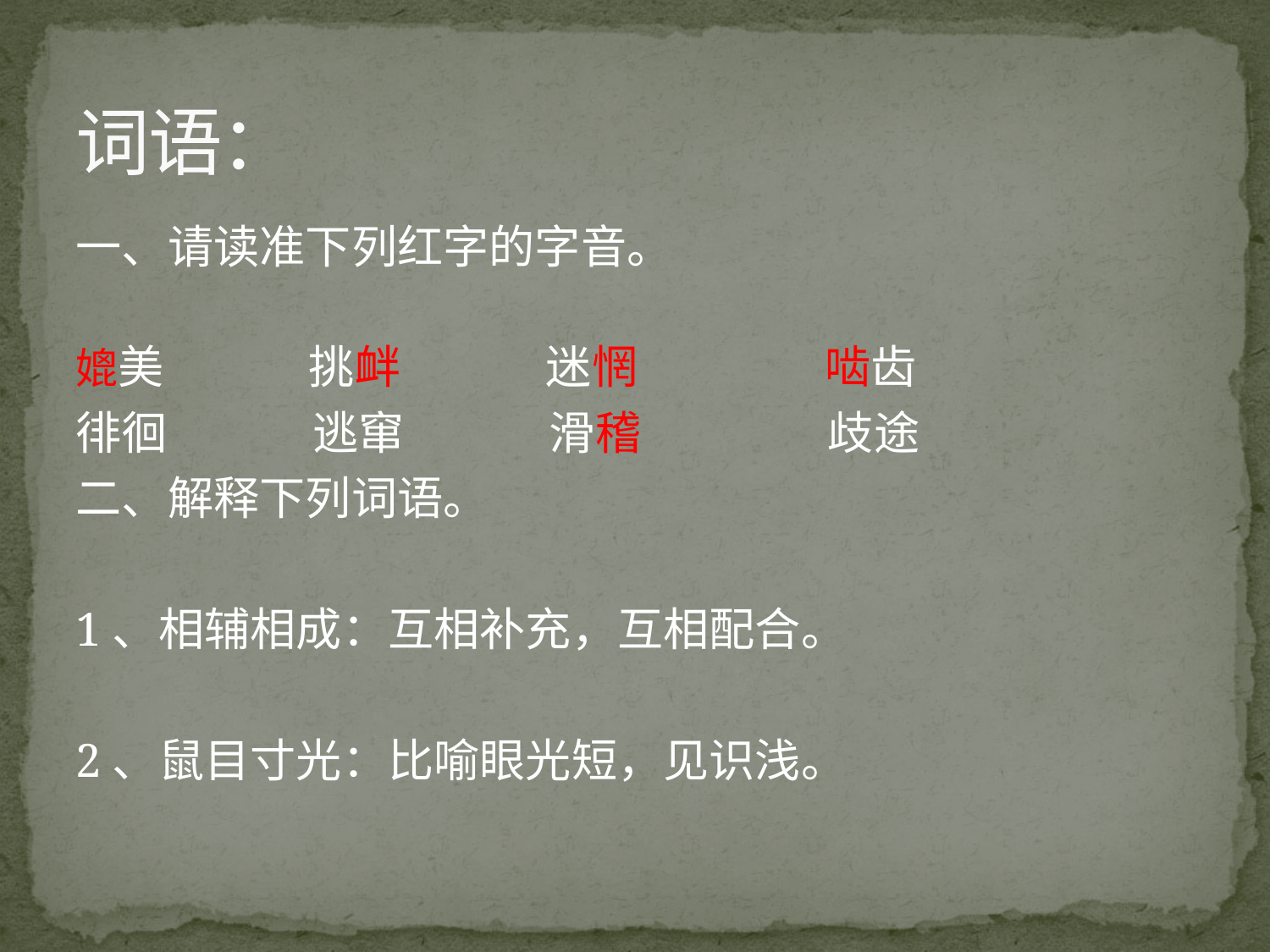

# 词语：
一、请读准下列红字的字音。
媲美              挑衅              迷惘                  啮齿
徘徊              逃窜              滑稽                  歧途
二、解释下列词语。

1、相辅相成：互相补充，互相配合。

2、鼠目寸光：比喻眼光短，见识浅。